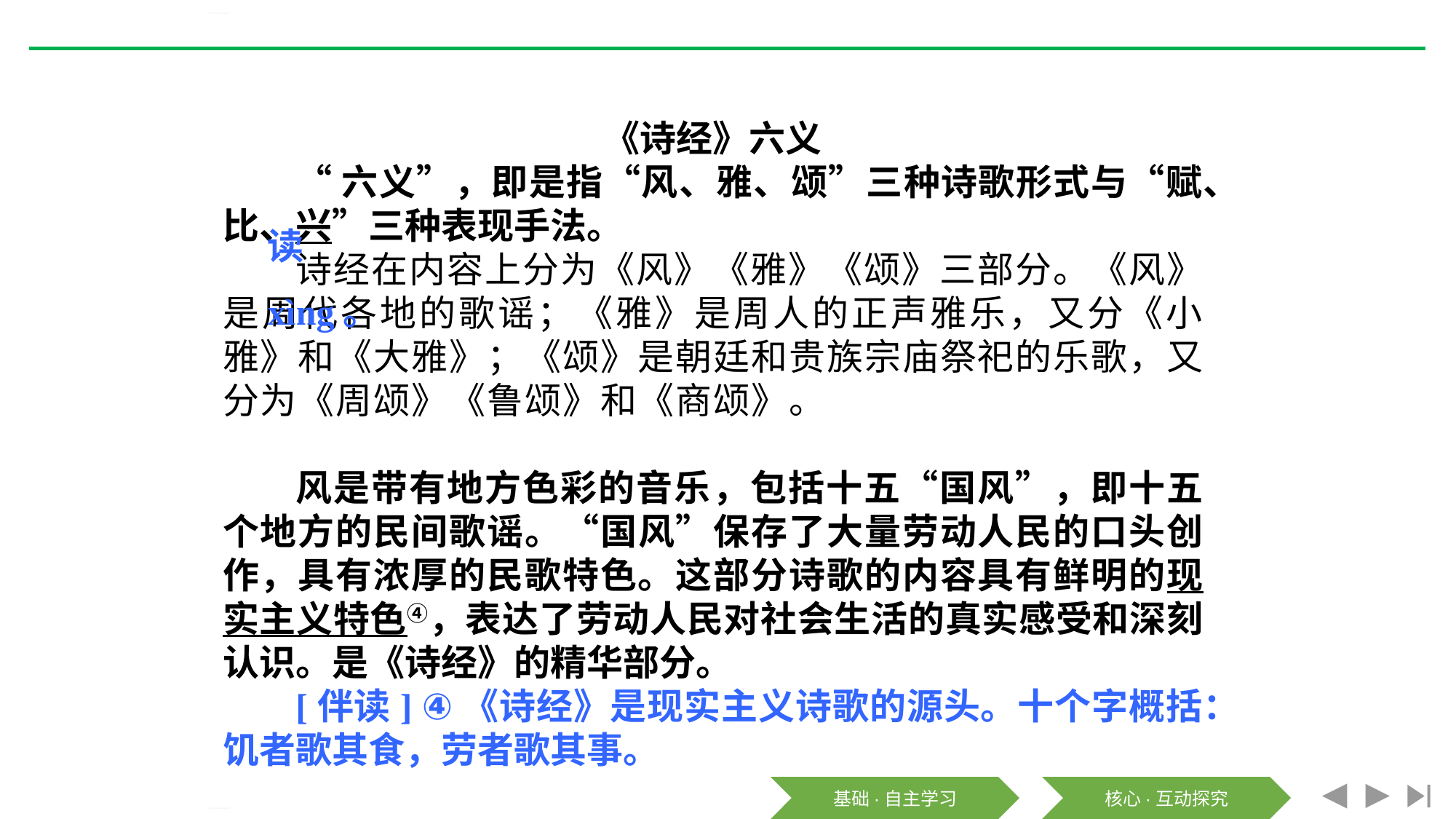

《芣苢》《文氏外孙入村收麦》PPT
《诗经》六义
“六义”，即是指“风、雅、颂”三种诗歌形式与“赋、比、兴”三种表现手法。
诗经在内容上分为《风》《雅》《颂》三部分。《风》是周代各地的歌谣；《雅》是周人的正声雅乐，又分《小雅》和《大雅》；《颂》是朝廷和贵族宗庙祭祀的乐歌，又分为《周颂》《鲁颂》和《商颂》。
风是带有地方色彩的音乐，包括十五“国风”，即十五个地方的民间歌谣。“国风”保存了大量劳动人民的口头创作，具有浓厚的民歌特色。这部分诗歌的内容具有鲜明的现实主义特色④，表达了劳动人民对社会生活的真实感受和深刻认识。是《诗经》的精华部分。
[伴读] ④《诗经》是现实主义诗歌的源头。十个字概括：饥者歌其食，劳者歌其事。
读xìng。
《芣苢》《文氏外孙入村收麦》PPT